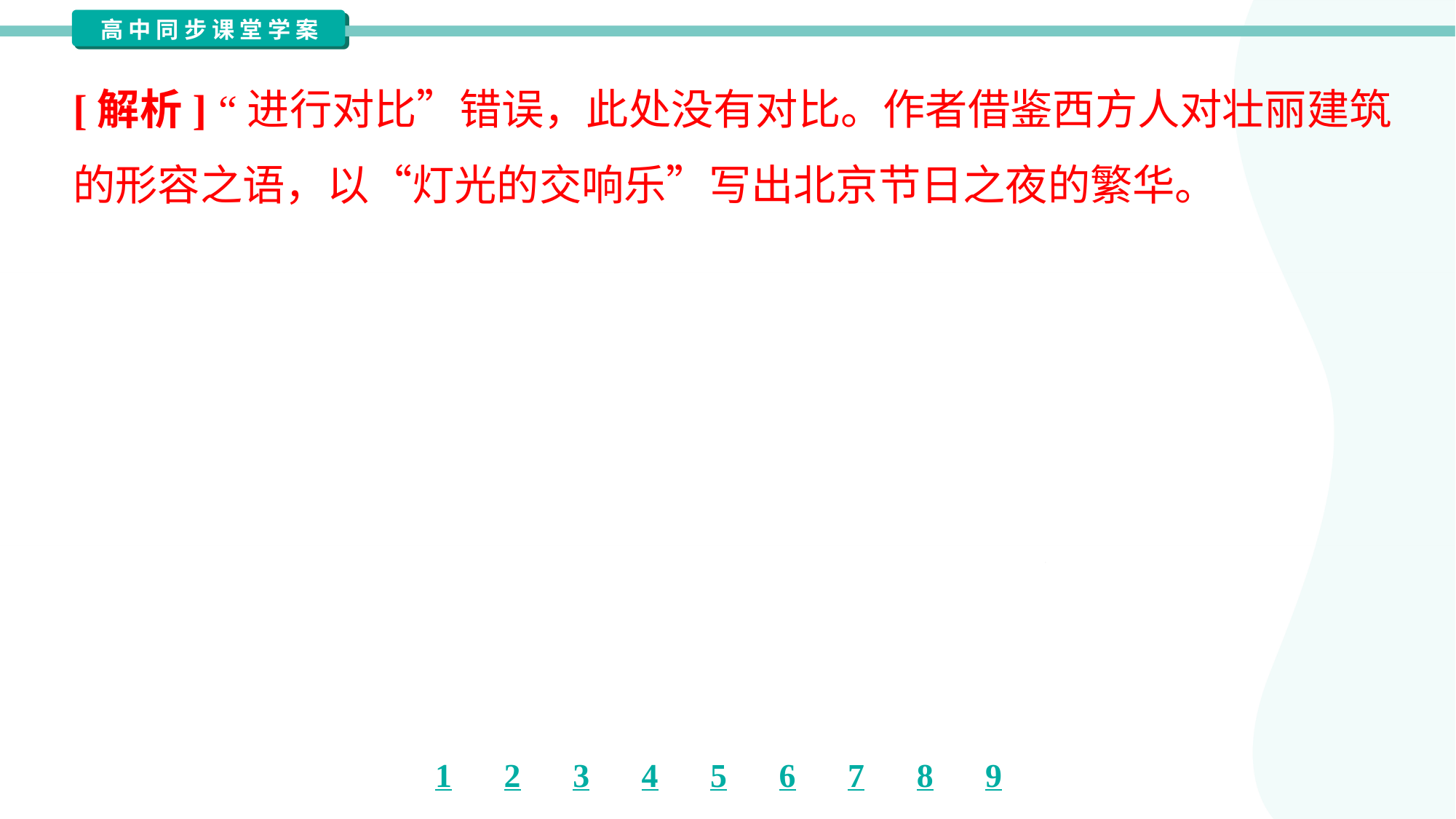

[解析] “进行对比”错误，此处没有对比。作者借鉴西方人对壮丽建筑
的形容之语，以“灯光的交响乐”写出北京节日之夜的繁华。